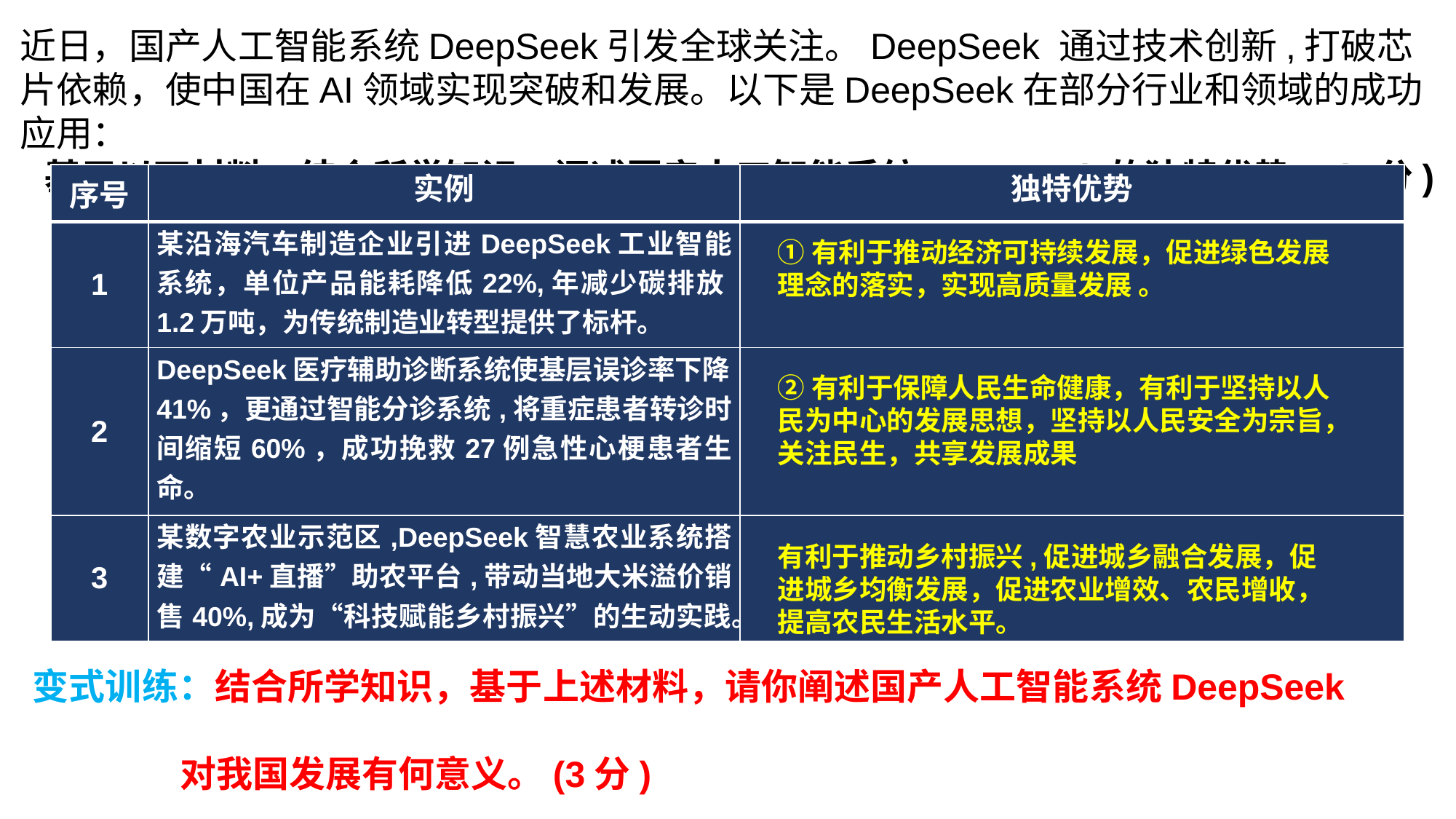

近日，国产人工智能系统DeepSeek引发全球关注。DeepSeek 通过技术创新,打破芯片依赖，使中国在AI领域实现突破和发展。以下是DeepSeek在部分行业和领域的成功应用：
  基于以下材料，结合所学知识，阐述国产人工智能系统DeepSeek的独特优势。(4分)
| 序号 | 实例 | 独特优势 |
| --- | --- | --- |
| 1 | 某沿海汽车制造企业引进DeepSeek工业智能系统，单位产品能耗降低22%,年减少碳排放1.2万吨，为传统制造业转型提供了标杆。 |  |
| 2 | DeepSeek医疗辅助诊断系统使基层误诊率下降41%，更通过智能分诊系统,将重症患者转诊时间缩短60%，成功挽救27例急性心梗患者生命。 |  |
| 3 | 某数字农业示范区,DeepSeek智慧农业系统搭建“AI+直播”助农平台,带动当地大米溢价销售40%,成为“科技赋能乡村振兴”的生动实践。 |  |
①有利于推动经济可持续发展，促进绿色发展理念的落实，实现高质量发展 。
②有利于保障人民生命健康，有利于坚持以人民为中心的发展思想，坚持以人民安全为宗旨，关注民生，共享发展成果
有利于推动乡村振兴,促进城乡融合发展，促进城乡均衡发展，促进农业增效、农民增收，提高农民生活水平。
变式训练：结合所学知识，基于上述材料，请你阐述国产人工智能系统DeepSeek
                 对我国发展有何意义。(3分)